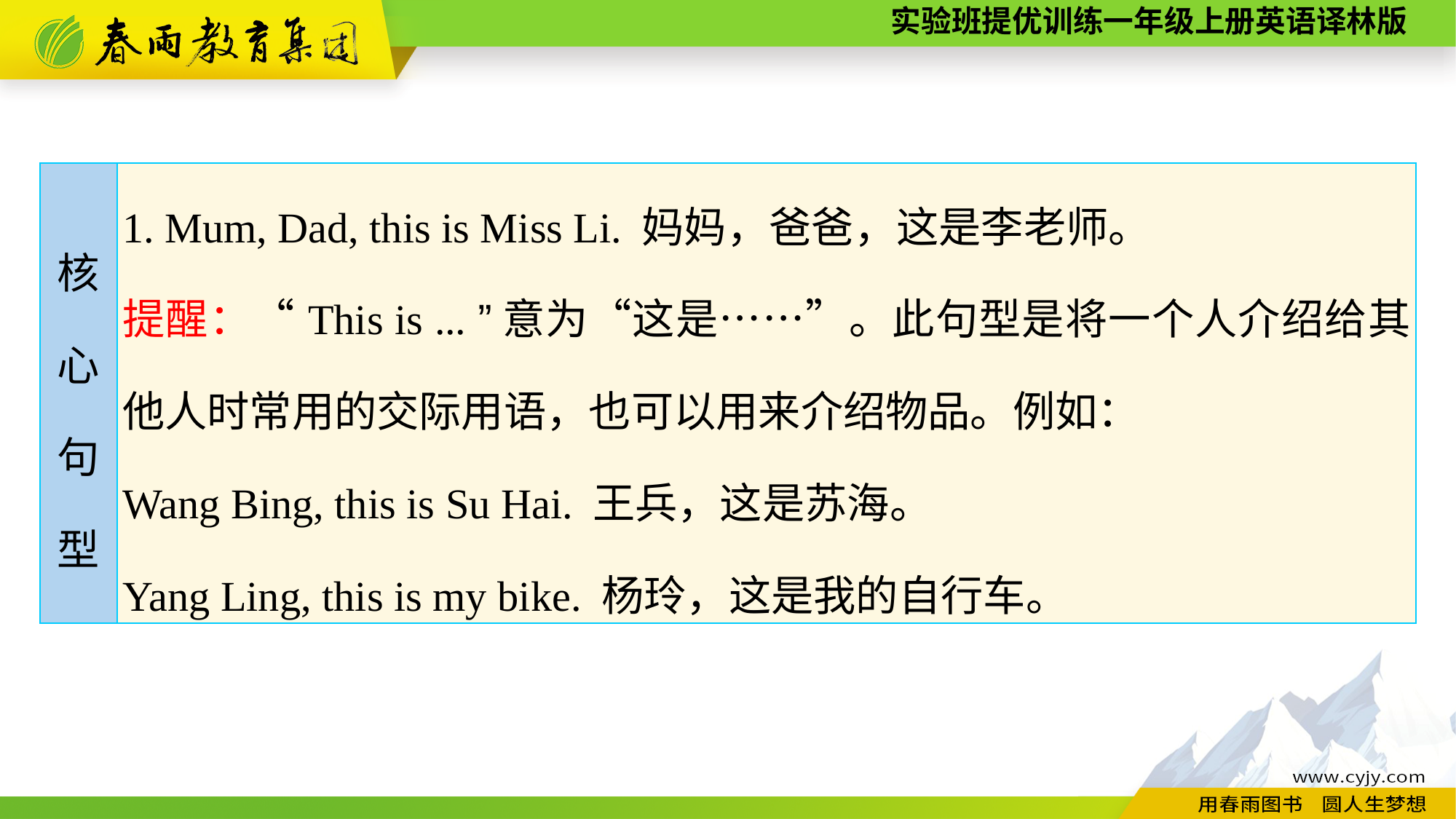

| 核 心 句 型 | 1. Mum, Dad, this is Miss Li. 妈妈，爸爸，这是李老师。 提醒：“This is ... ”意为“这是……”。此句型是将一个人介绍给其他人时常用的交际用语，也可以用来介绍物品。例如： Wang Bing, this is Su Hai. 王兵，这是苏海。 Yang Ling, this is my bike. 杨玲，这是我的自行车。 |
| --- | --- |